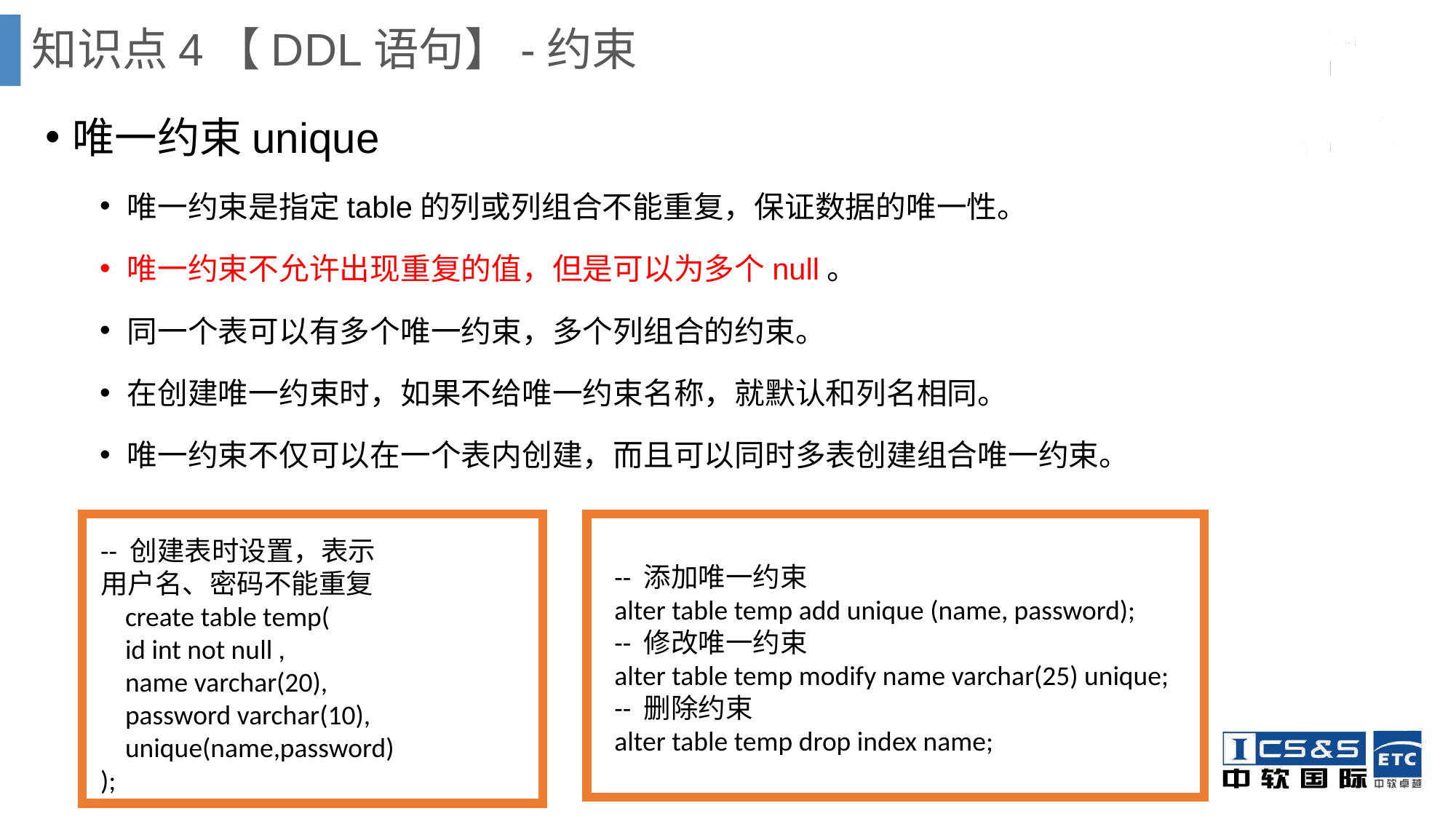

# 知识点4【DDL语句】-约束
唯一约束unique
唯一约束是指定table的列或列组合不能重复，保证数据的唯一性。
唯一约束不允许出现重复的值，但是可以为多个null。
同一个表可以有多个唯一约束，多个列组合的约束。
在创建唯一约束时，如果不给唯一约束名称，就默认和列名相同。
唯一约束不仅可以在一个表内创建，而且可以同时多表创建组合唯一约束。

-- 创建表时设置，表示用户名、密码不能重复
    create table temp(
    id int not null ,
    name varchar(20),
    password varchar(10),
    unique(name,password)
);
-- 添加唯一约束
alter table temp add unique (name, password);
-- 修改唯一约束
alter table temp modify name varchar(25) unique;
-- 删除约束
alter table temp drop index name;